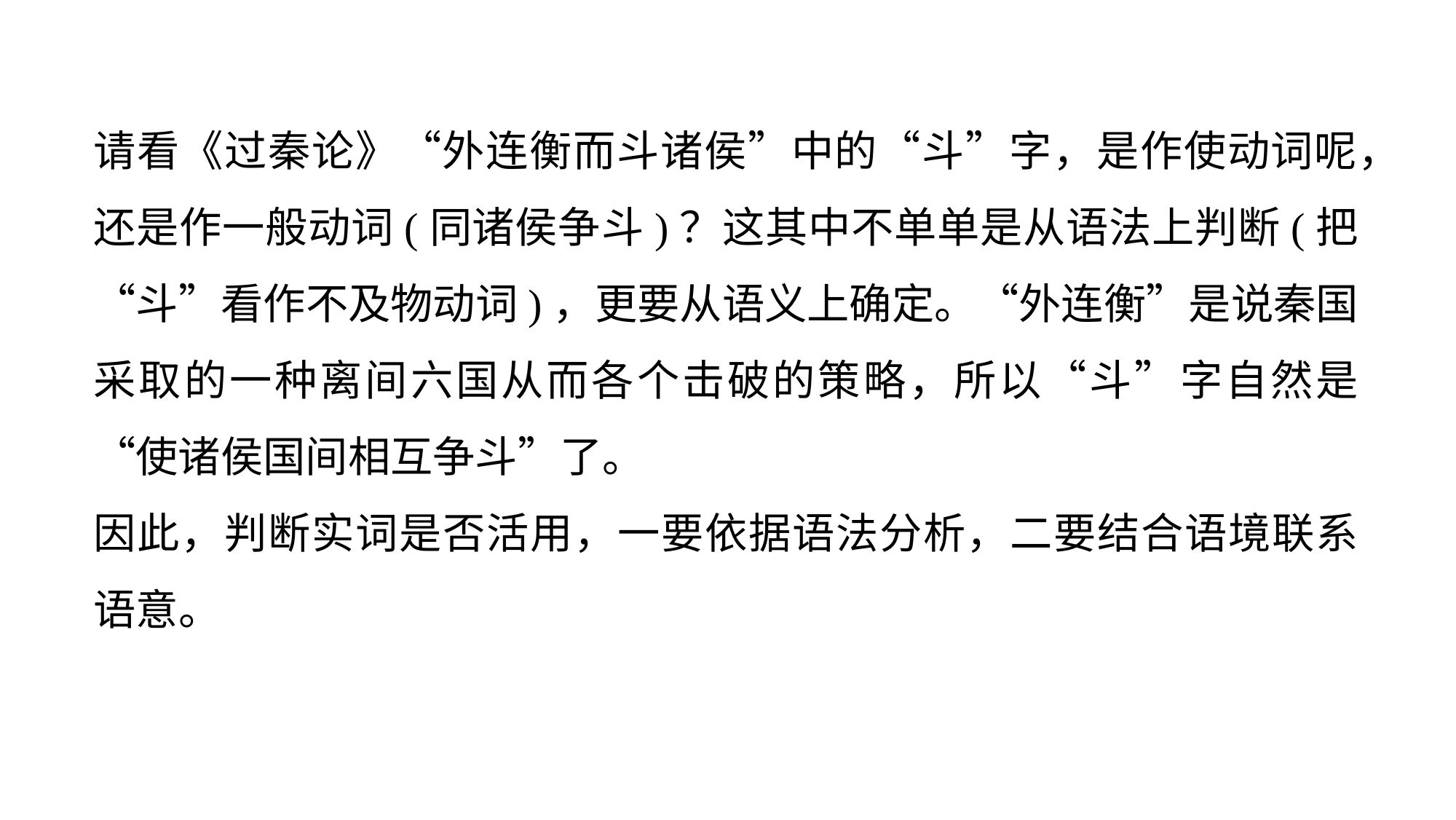

请看《过秦论》“外连衡而斗诸侯”中的“斗”字，是作使动词呢，还是作一般动词(同诸侯争斗)？这其中不单单是从语法上判断(把“斗”看作不及物动词)，更要从语义上确定。“外连衡”是说秦国采取的一种离间六国从而各个击破的策略，所以“斗”字自然是“使诸侯国间相互争斗”了。
因此，判断实词是否活用，一要依据语法分析，二要结合语境联系语意。